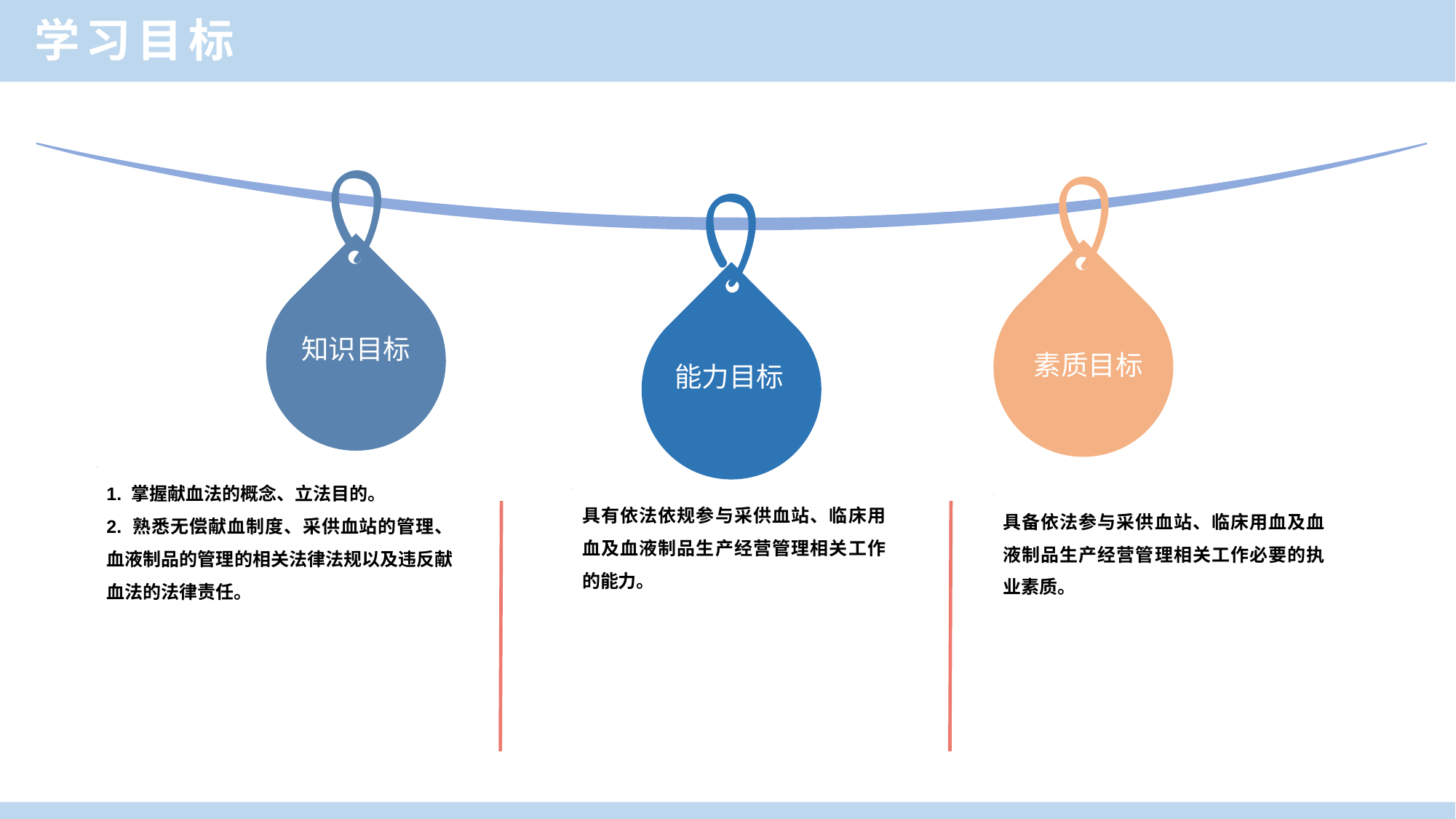

学习目标

知识目标

素质目标

能力目标
1. 掌握献血法的概念、立法目的。
2. 熟悉无偿献血制度、采供血站的管理、血液制品的管理的相关法律法规以及违反献血法的法律责任。
具有依法依规参与采供血站、临床用血及血液制品生产经营管理相关工作的能力。
具备依法参与采供血站、临床用血及血液制品生产经营管理相关工作必要的执业素质。